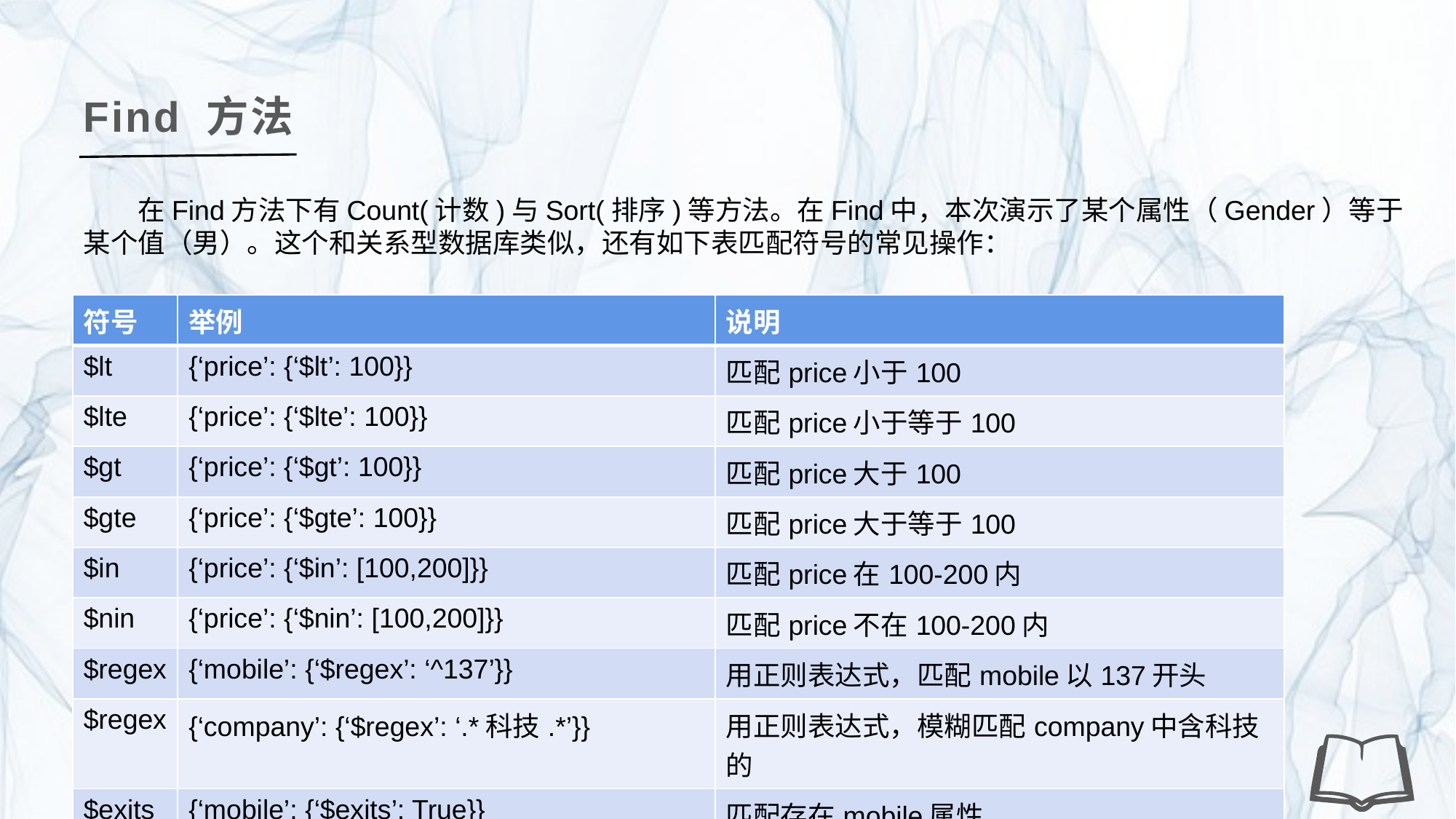

Find 方法
在Find方法下有Count(计数)与Sort(排序)等方法。在Find中，本次演示了某个属性（Gender）等于某个值（男）。这个和关系型数据库类似，还有如下表匹配符号的常见操作：
| 符号 | 举例 | 说明 |
| --- | --- | --- |
| $lt | {‘price’: {‘$lt’: 100}} | 匹配price小于100 |
| $lte | {‘price’: {‘$lte’: 100}} | 匹配price小于等于100 |
| $gt | {‘price’: {‘$gt’: 100}} | 匹配price大于100 |
| $gte | {‘price’: {‘$gte’: 100}} | 匹配price大于等于100 |
| $in | {‘price’: {‘$in’: [100,200]}} | 匹配price在100-200内 |
| $nin | {‘price’: {‘$nin’: [100,200]}} | 匹配price不在100-200内 |
| $regex | {‘mobile’: {‘$regex’: ‘^137’}} | 用正则表达式，匹配mobile以137开头 |
| $regex | {‘company’: {‘$regex’: ‘.\*科技.\*’}} | 用正则表达式，模糊匹配company中含科技的 |
| $exits | {‘mobile’: {‘$exits’: True}} | 匹配存在mobile属性 |

31